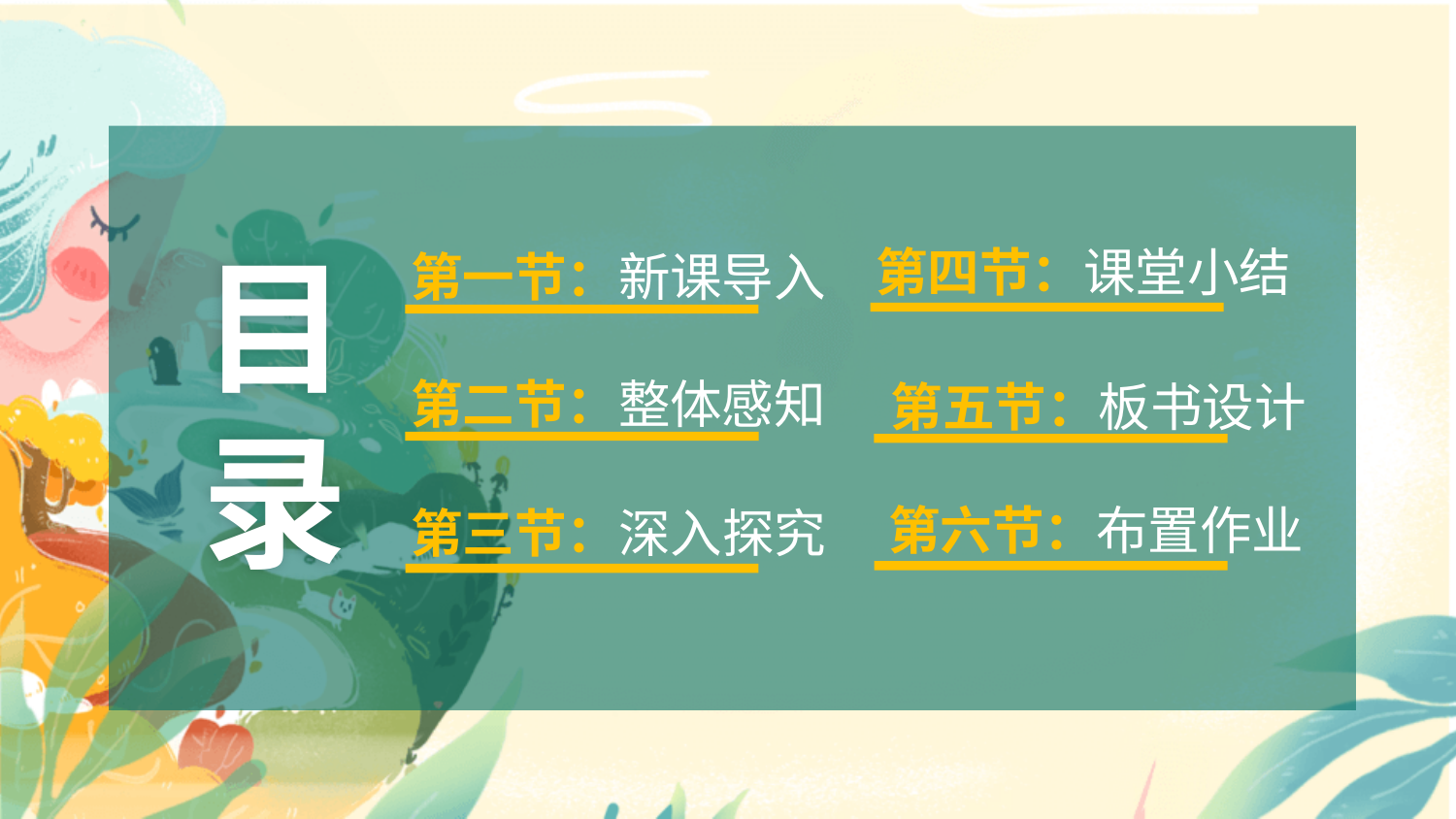

第四节：课堂小结
第一节：新课导入
目录

第二节：整体感知
第五节：板书设计

第六节：布置作业
第三节：深入探究